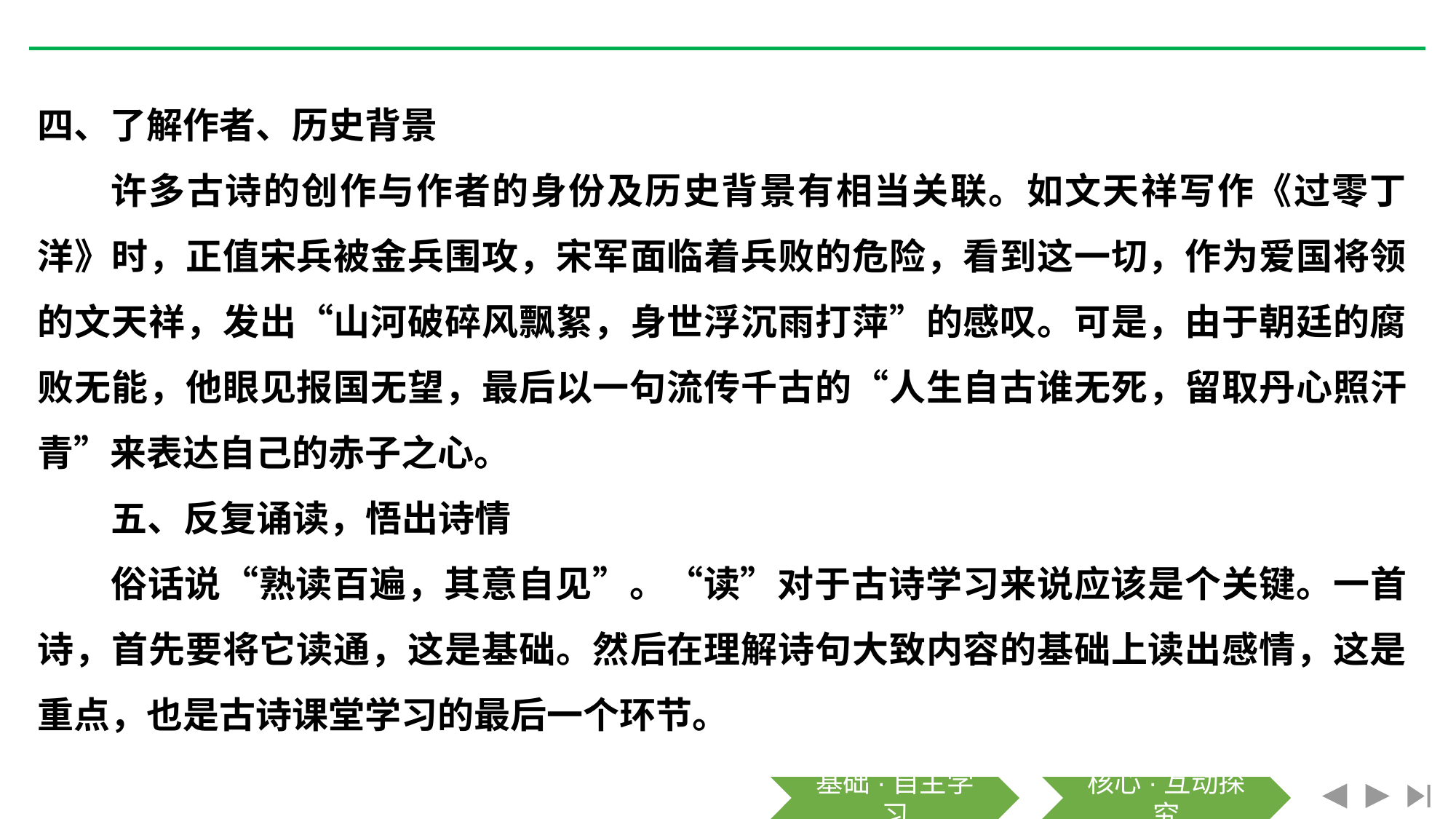

四、了解作者、历史背景
许多古诗的创作与作者的身份及历史背景有相当关联。如文天祥写作《过零丁洋》时，正值宋兵被金兵围攻，宋军面临着兵败的危险，看到这一切，作为爱国将领的文天祥，发出“山河破碎风飘絮，身世浮沉雨打萍”的感叹。可是，由于朝廷的腐败无能，他眼见报国无望，最后以一句流传千古的“人生自古谁无死，留取丹心照汗青”来表达自己的赤子之心。
五、反复诵读，悟出诗情
俗话说“熟读百遍，其意自见”。“读”对于古诗学习来说应该是个关键。一首诗，首先要将它读通，这是基础。然后在理解诗句大致内容的基础上读出感情，这是重点，也是古诗课堂学习的最后一个环节。